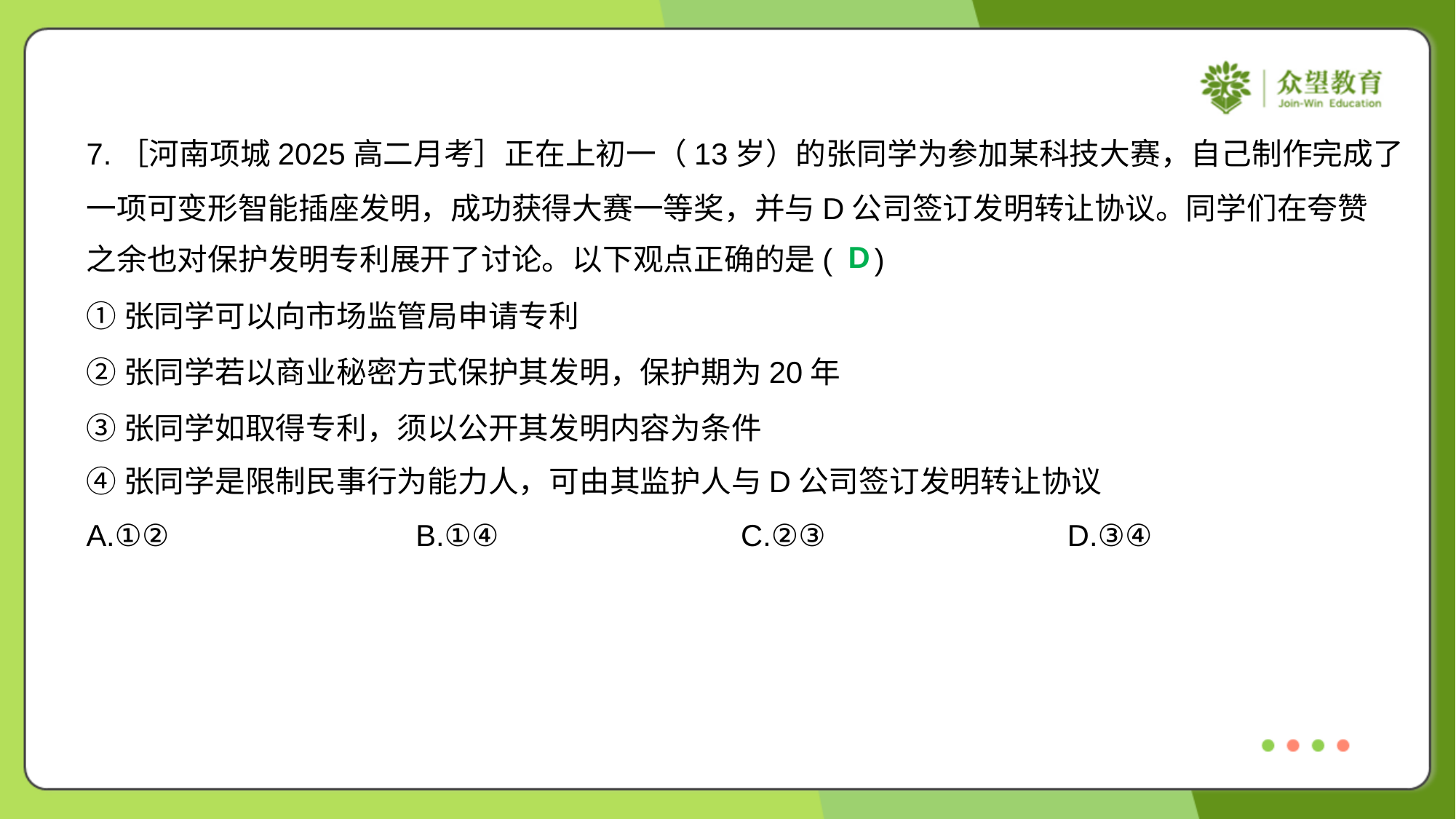

7.［河南项城2025高二月考］正在上初一（13岁）的张同学为参加某科技大赛，自己制作完成了
一项可变形智能插座发明，成功获得大赛一等奖，并与D公司签订发明转让协议。同学们在夸赞
之余也对保护发明专利展开了讨论。以下观点正确的是(     )
D
①张同学可以向市场监管局申请专利
②张同学若以商业秘密方式保护其发明，保护期为20年
③张同学如取得专利，须以公开其发明内容为条件
④张同学是限制民事行为能力人，可由其监护人与D公司签订发明转让协议
A.①②	B.①④	C.②③	D.③④